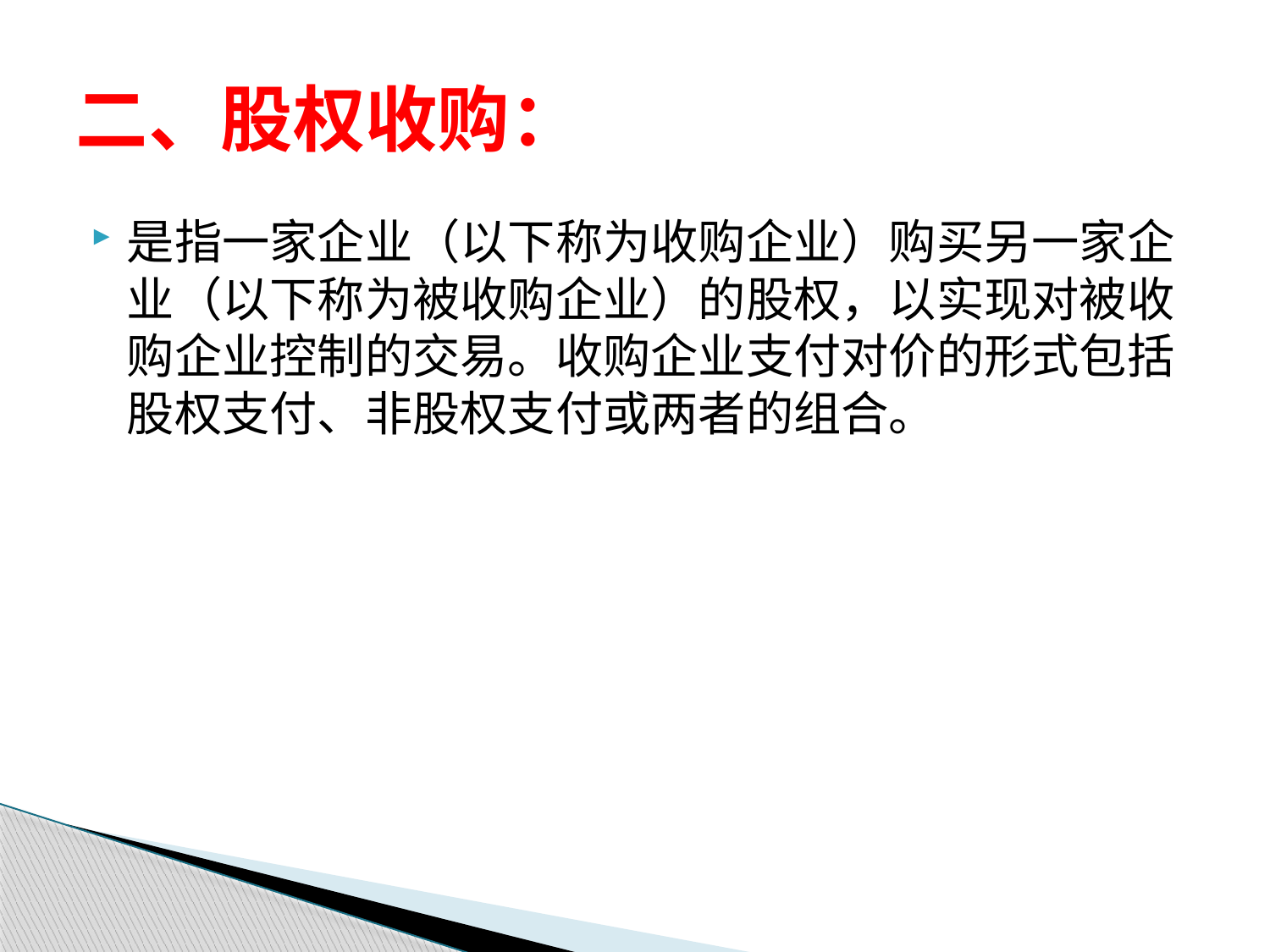

# 二、股权收购：
是指一家企业（以下称为收购企业）购买另一家企业（以下称为被收购企业）的股权，以实现对被收购企业控制的交易。收购企业支付对价的形式包括股权支付、非股权支付或两者的组合。